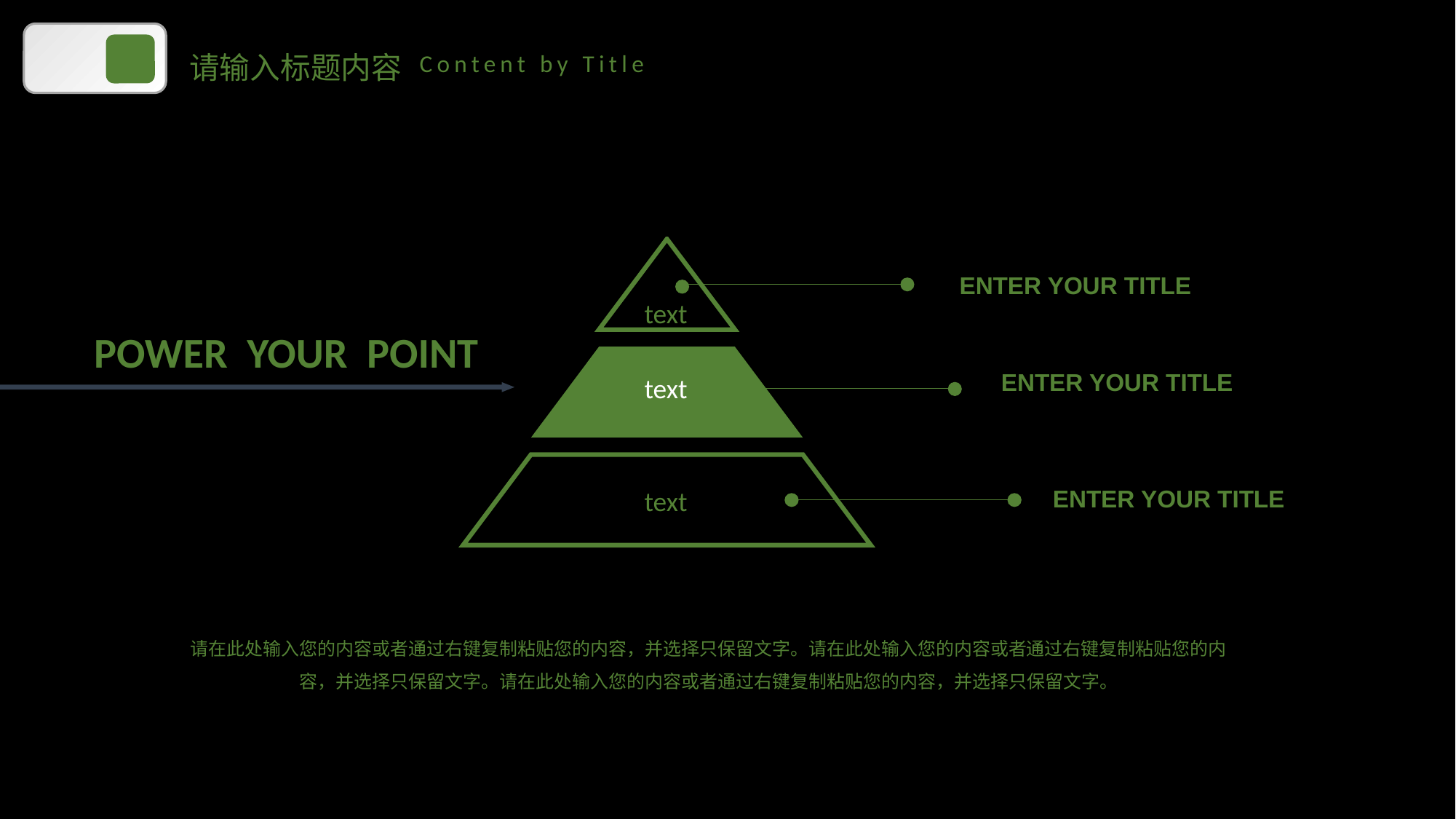

请输入标题内容
Content by Title

ENTER YOUR TITLE

text
POWER  YOUR  POINT

ENTER YOUR TITLE
text

ENTER YOUR TITLE
text

请在此处输入您的内容或者通过右键复制粘贴您的内容，并选择只保留文字。请在此处输入您的内容或者通过右键复制粘贴您的内容，并选择只保留文字。请在此处输入您的内容或者通过右键复制粘贴您的内容，并选择只保留文字。